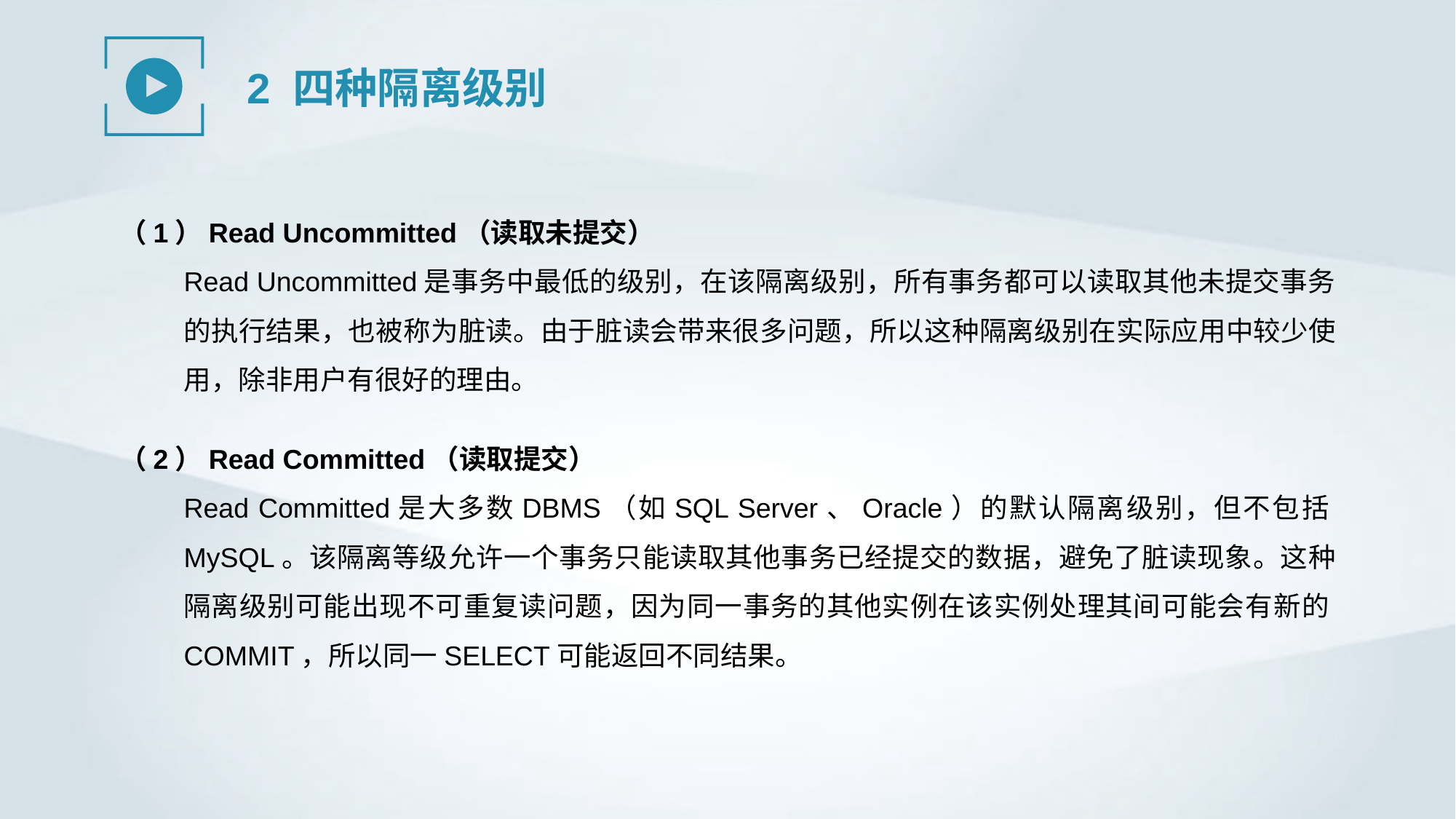

2 四种隔离级别
（1）Read Uncommitted（读取未提交）
Read Uncommitted是事务中最低的级别，在该隔离级别，所有事务都可以读取其他未提交事务的执行结果，也被称为脏读。由于脏读会带来很多问题，所以这种隔离级别在实际应用中较少使用，除非用户有很好的理由。
（2）Read Committed（读取提交）
Read Committed是大多数DBMS（如SQL Server、Oracle）的默认隔离级别，但不包括MySQL。该隔离等级允许一个事务只能读取其他事务已经提交的数据，避免了脏读现象。这种隔离级别可能出现不可重复读问题，因为同一事务的其他实例在该实例处理其间可能会有新的COMMIT，所以同一SELECT可能返回不同结果。